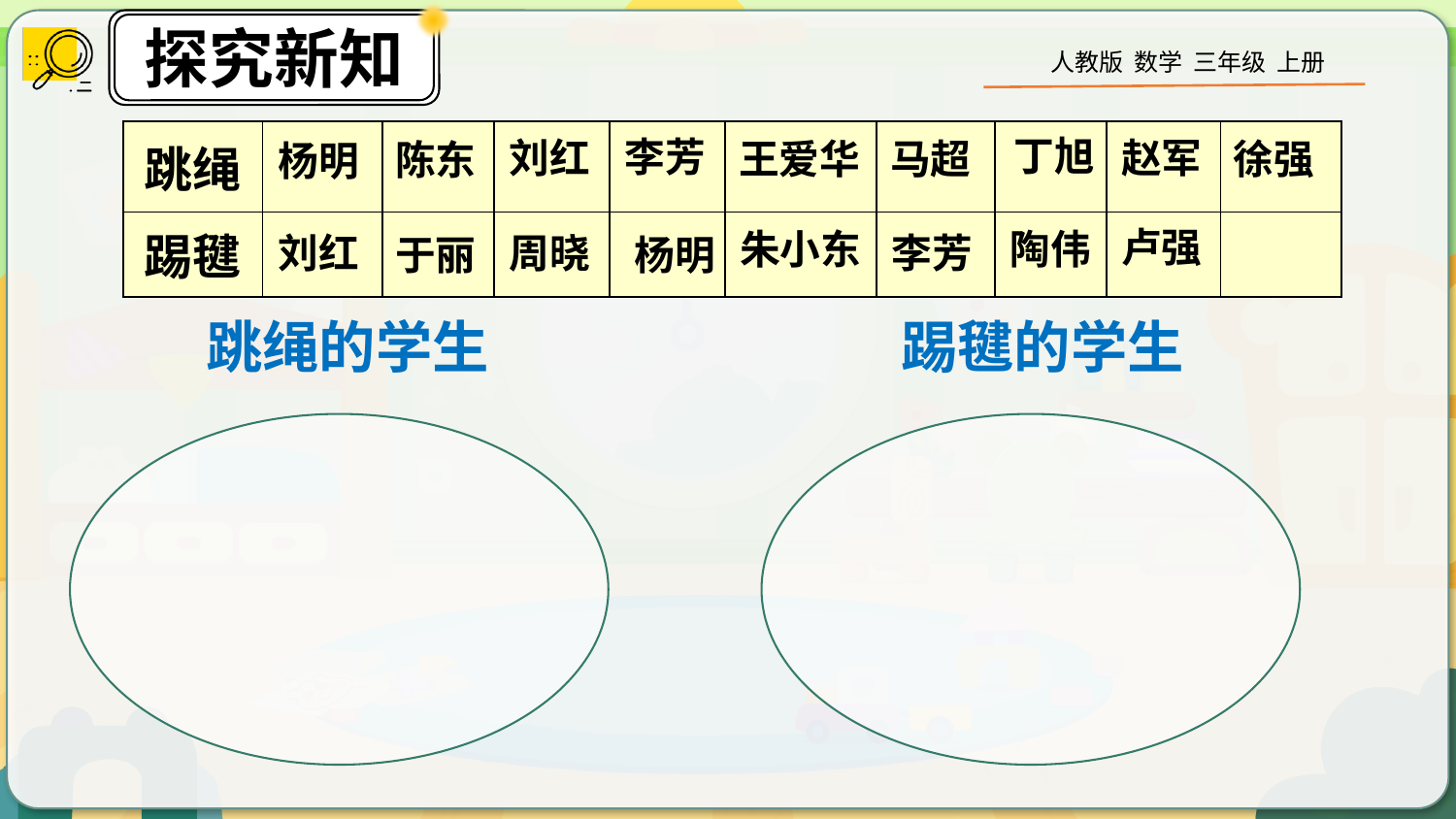

| 跳绳 |  |  |  |  |  |  |  |  |  |
| --- | --- | --- | --- | --- | --- | --- | --- | --- | --- |
| 踢毽 |  |  |  |  |  |  |  |  |  |
丁旭
李芳
刘红
赵军
马超
徐强
王爱华
陈东
杨明
卢强
陶伟
朱小东
刘红
李芳
周晓
于丽
杨明
跳绳的学生
踢毽的学生